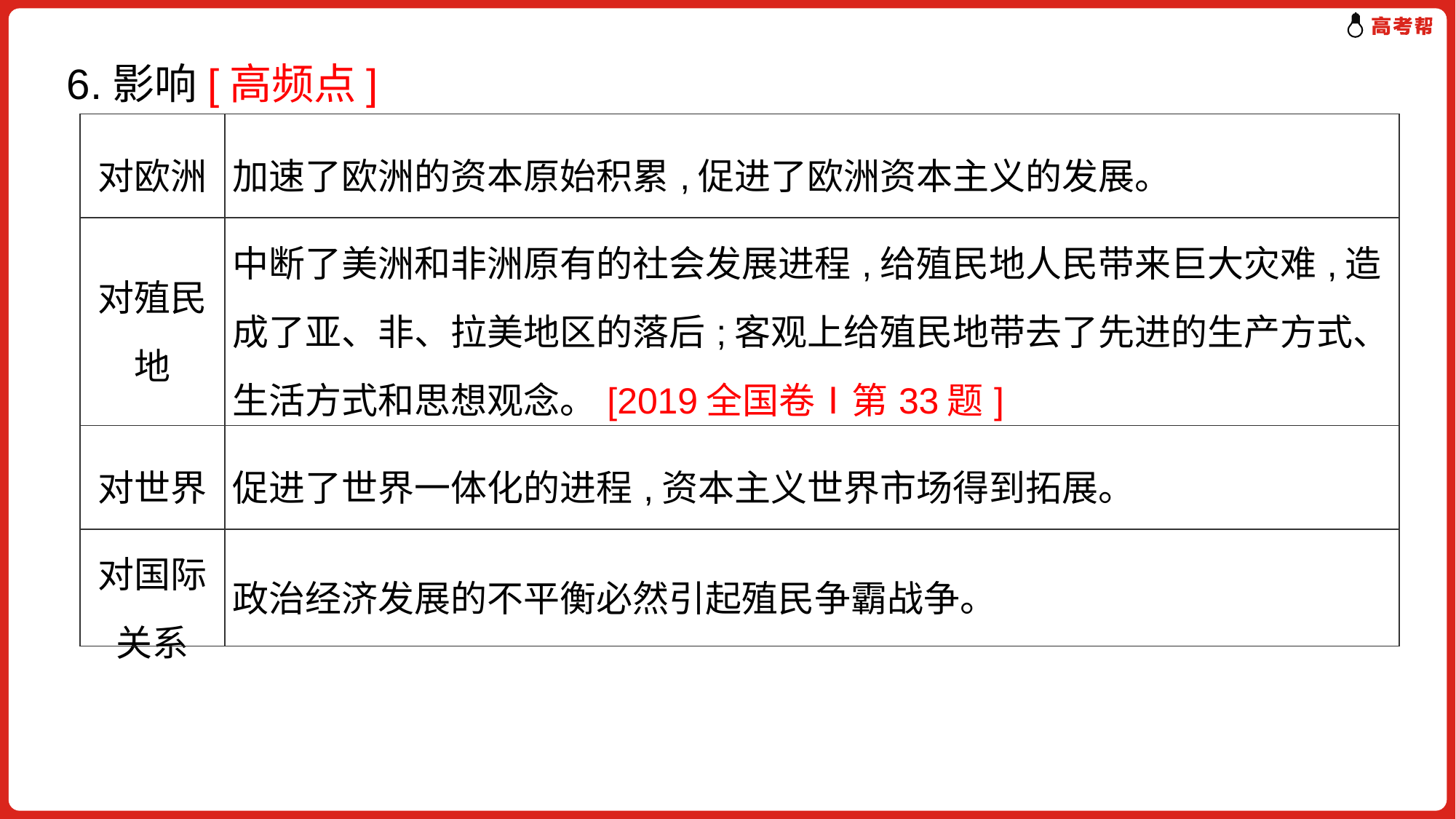

6.影响[高频点]
| 对欧洲 | 加速了欧洲的资本原始积累,促进了欧洲资本主义的发展。 |
| --- | --- |
| 对殖民地 | 中断了美洲和非洲原有的社会发展进程,给殖民地人民带来巨大灾难,造成了亚、非、拉美地区的落后;客观上给殖民地带去了先进的生产方式、生活方式和思想观念。[2019全国卷Ⅰ第33题] |
| 对世界 | 促进了世界一体化的进程,资本主义世界市场得到拓展。 |
| 对国际关系 | 政治经济发展的不平衡必然引起殖民争霸战争。 |